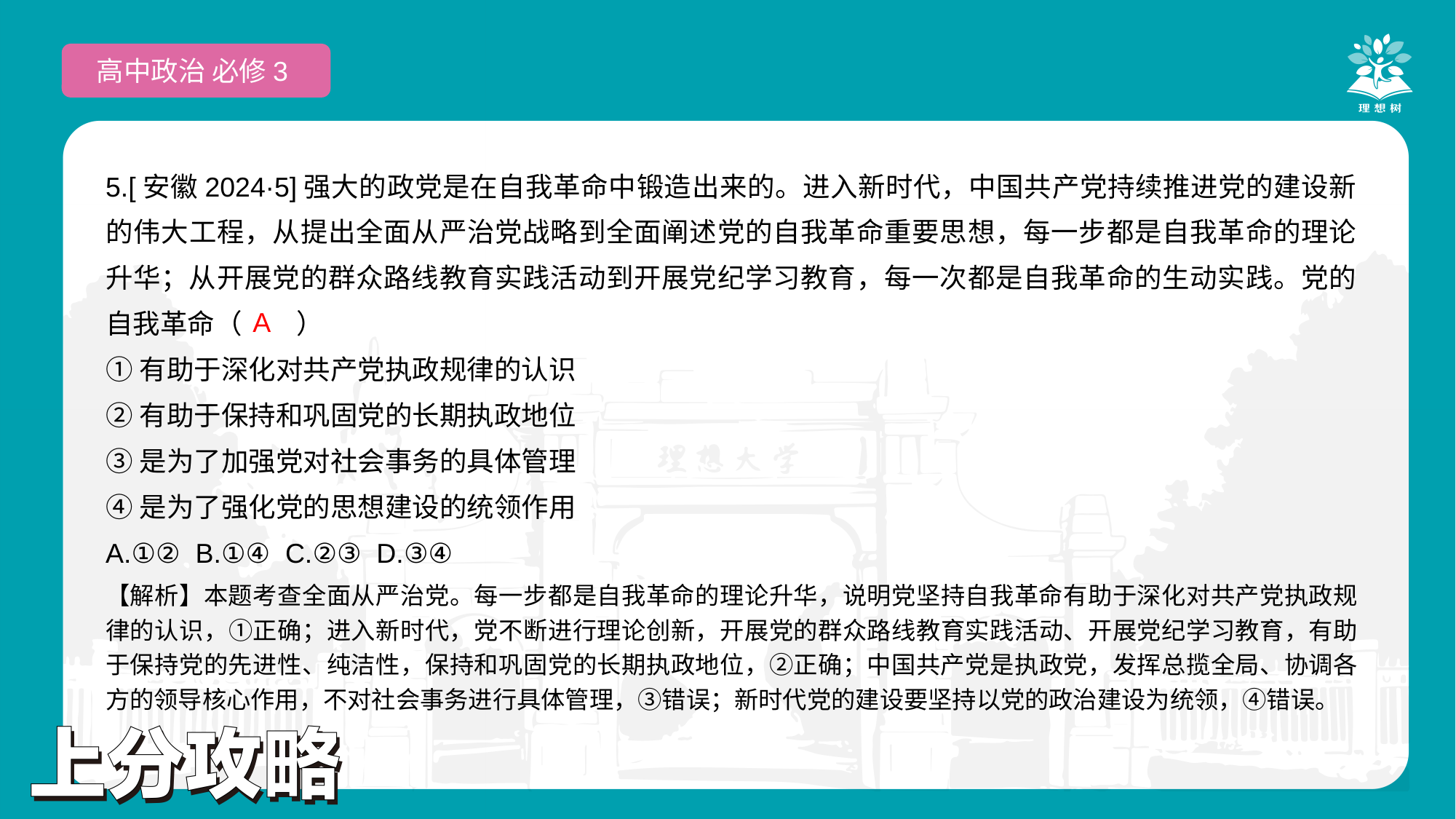

高中政治 必修3
5.[安徽2024·5]强大的政党是在自我革命中锻造出来的。进入新时代，中国共产党持续推进党的建设新的伟大工程，从提出全面从严治党战略到全面阐述党的自我革命重要思想，每一步都是自我革命的理论升华；从开展党的群众路线教育实践活动到开展党纪学习教育，每一次都是自我革命的生动实践。党的自我革命（　　）
①有助于深化对共产党执政规律的认识
②有助于保持和巩固党的长期执政地位
③是为了加强党对社会事务的具体管理
④是为了强化党的思想建设的统领作用
A.①②  B.①④  C.②③  D.③④
 A
【解析】本题考查全面从严治党。每一步都是自我革命的理论升华，说明党坚持自我革命有助于深化对共产党执政规律的认识，①正确；进入新时代，党不断进行理论创新，开展党的群众路线教育实践活动、开展党纪学习教育，有助于保持党的先进性、纯洁性，保持和巩固党的长期执政地位，②正确；中国共产党是执政党，发挥总揽全局、协调各方的领导核心作用，不对社会事务进行具体管理，③错误；新时代党的建设要坚持以党的政治建设为统领，④错误。